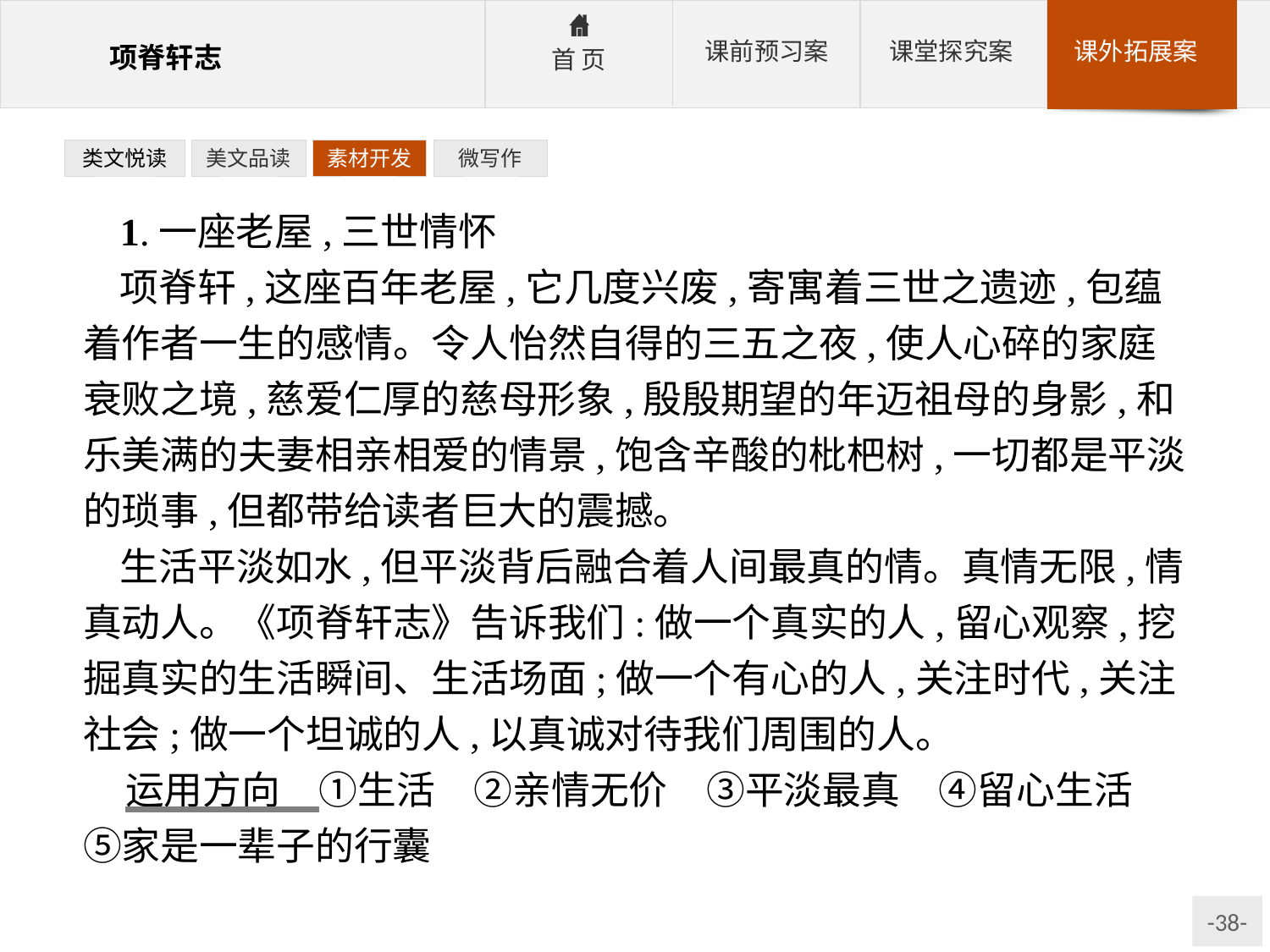

类文悦读
美文品读
素材开发
微写作
1.一座老屋,三世情怀
项脊轩,这座百年老屋,它几度兴废,寄寓着三世之遗迹,包蕴着作者一生的感情。令人怡然自得的三五之夜,使人心碎的家庭衰败之境,慈爱仁厚的慈母形象,殷殷期望的年迈祖母的身影,和乐美满的夫妻相亲相爱的情景,饱含辛酸的枇杷树,一切都是平淡的琐事,但都带给读者巨大的震撼。
生活平淡如水,但平淡背后融合着人间最真的情。真情无限,情真动人。《项脊轩志》告诉我们:做一个真实的人,留心观察,挖掘真实的生活瞬间、生活场面;做一个有心的人,关注时代,关注社会;做一个坦诚的人,以真诚对待我们周围的人。
运用方向　①生活　②亲情无价　③平淡最真　④留心生活　⑤家是一辈子的行囊